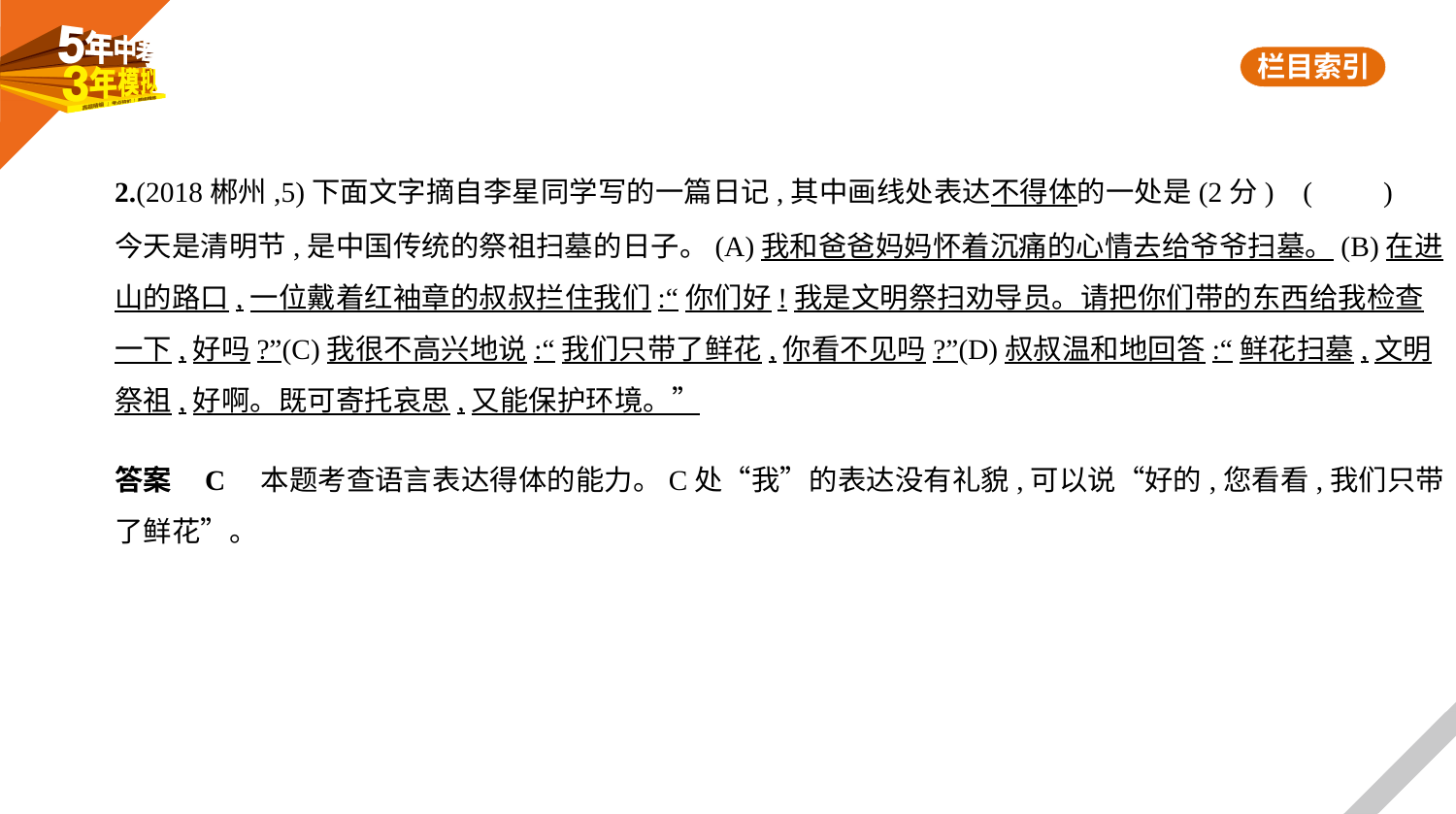

2.(2018郴州,5)下面文字摘自李星同学写的一篇日记,其中画线处表达不得体的一处是(2分) (　　)
今天是清明节,是中国传统的祭祖扫墓的日子。(A)我和爸爸妈妈怀着沉痛的心情去给爷爷扫墓。(B)在进
山的路口,一位戴着红袖章的叔叔拦住我们:“你们好!我是文明祭扫劝导员。请把你们带的东西给我检查
一下,好吗?”(C)我很不高兴地说:“我们只带了鲜花,你看不见吗?”(D)叔叔温和地回答:“鲜花扫墓,文明
祭祖,好啊。既可寄托哀思,又能保护环境。”
答案    C　本题考查语言表达得体的能力。C处“我”的表达没有礼貌,可以说“好的,您看看,我们只带
了鲜花”。